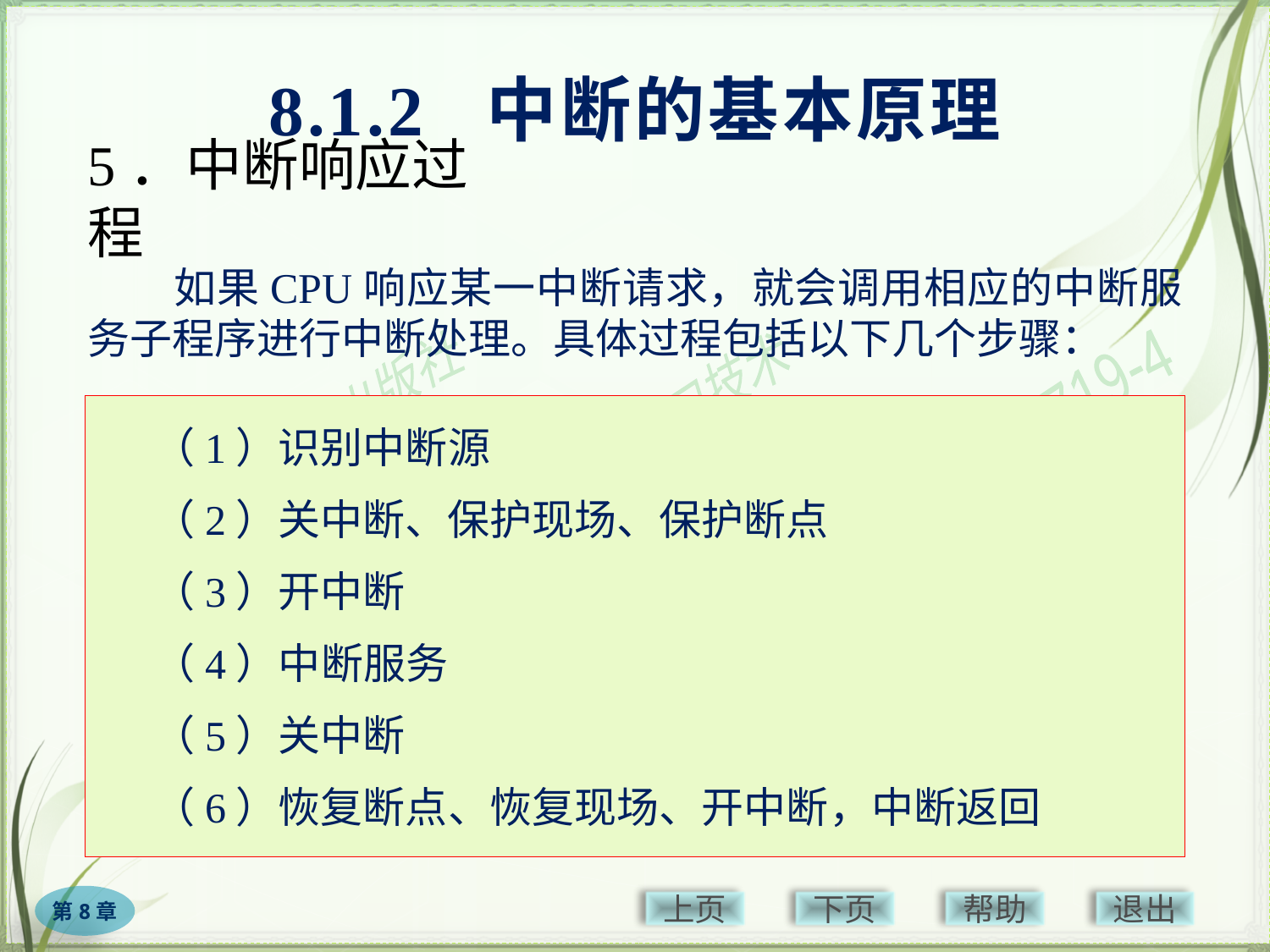

8.1.2  中断的基本原理
# 5．中断响应过程
　　如果CPU响应某一中断请求，就会调用相应的中断服务子程序进行中断处理。具体过程包括以下几个步骤：
（1）识别中断源
（2）关中断、保护现场、保护断点
（3）开中断
（4）中断服务
（5）关中断
（6）恢复断点、恢复现场、开中断，中断返回